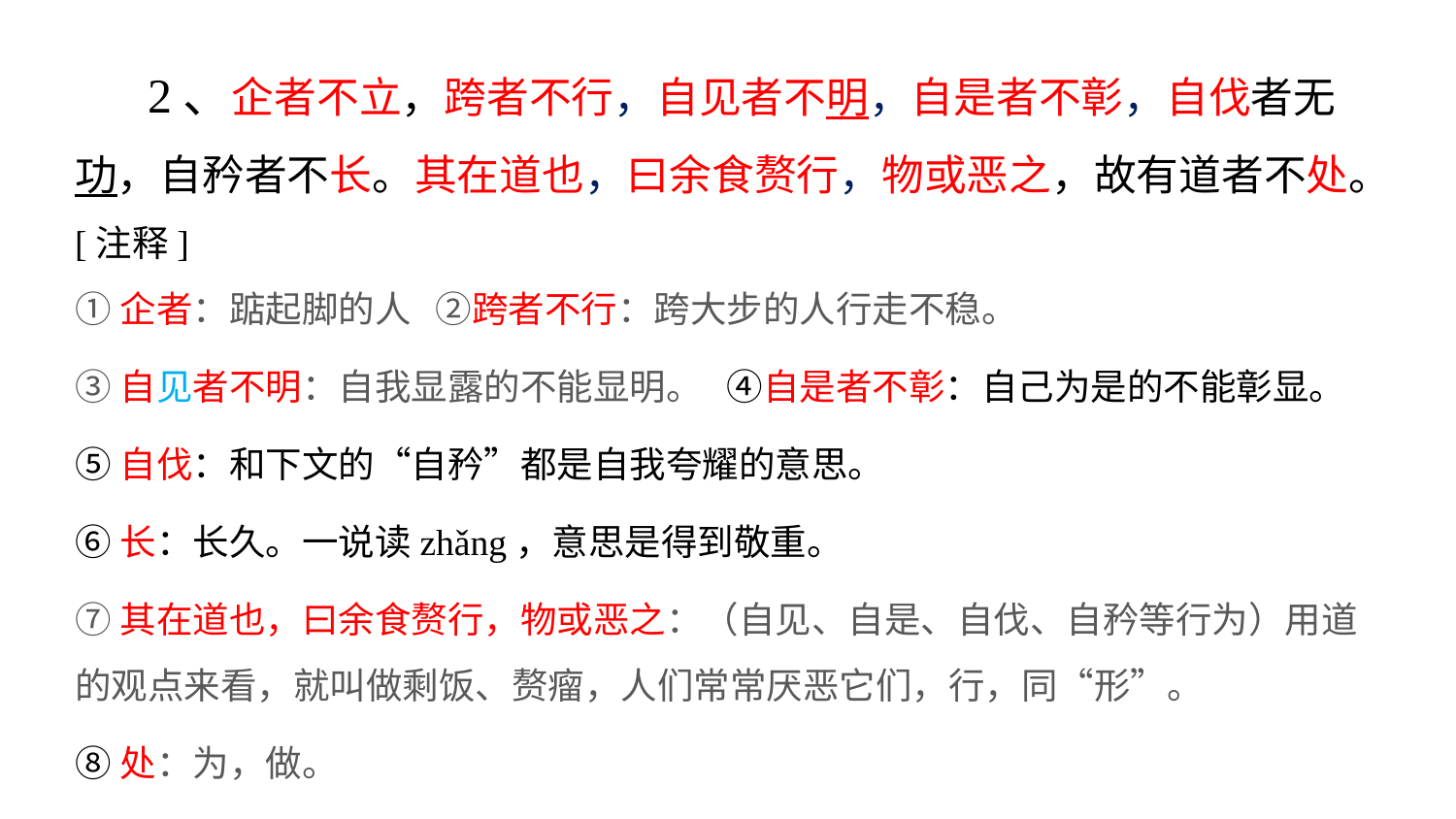

2、企者不立，跨者不行，自见者不明，自是者不彰，自伐者无功，自矜者不长。其在道也，曰余食赘行，物或恶之，故有道者不处。
[注释]
①企者：踮起脚的人   ②跨者不行：跨大步的人行走不稳。
③自见者不明：自我显露的不能显明。   ④自是者不彰：自己为是的不能彰显。
⑤自伐：和下文的“自矜”都是自我夸耀的意思。
⑥长：长久。一说读zhǎng，意思是得到敬重。
⑦其在道也，曰余食赘行，物或恶之：（自见、自是、自伐、自矜等行为）用道的观点来看，就叫做剩饭、赘瘤，人们常常厌恶它们，行，同“形”。
⑧处：为，做。